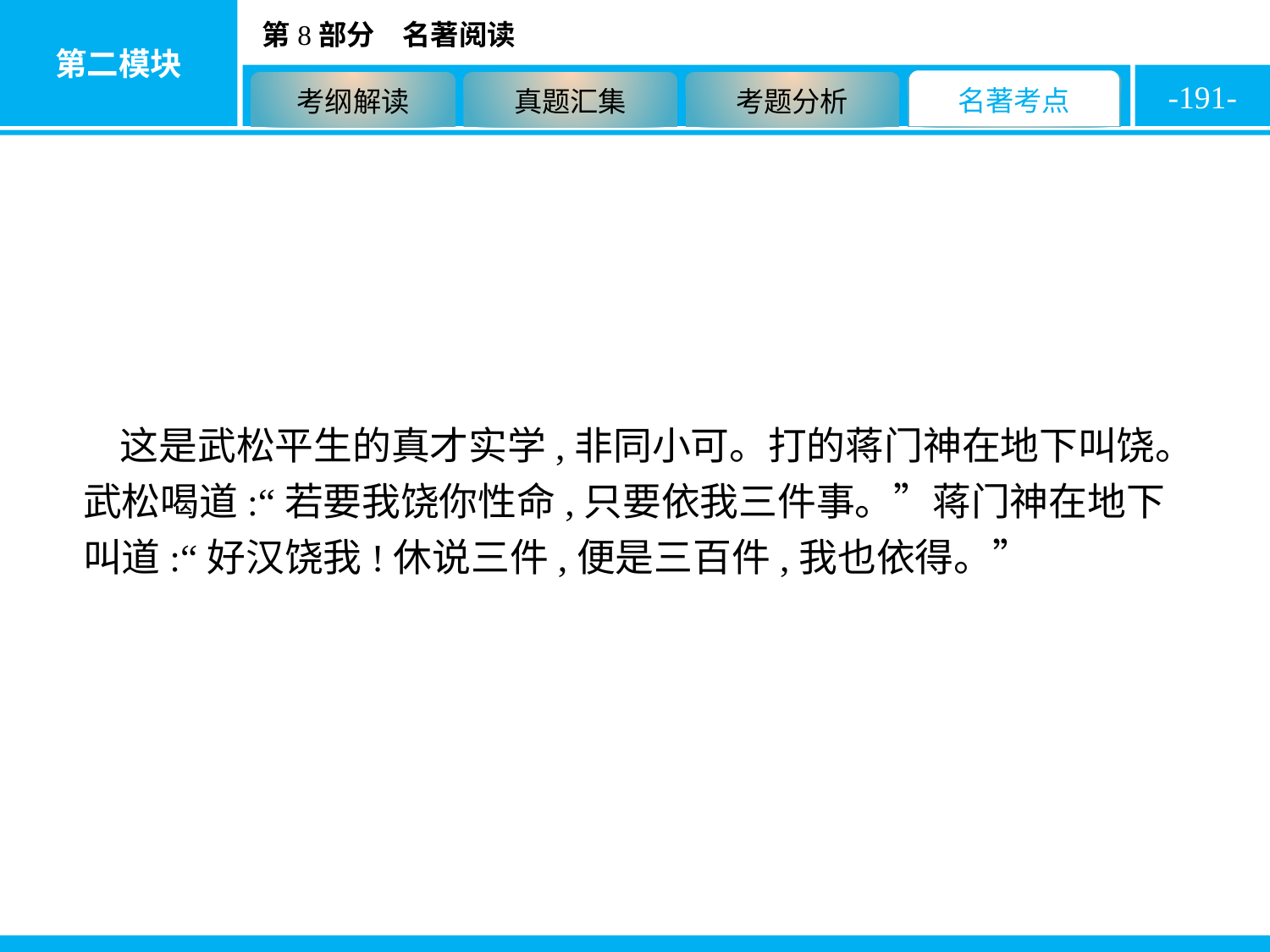

-191-
这是武松平生的真才实学,非同小可。打的蒋门神在地下叫饶。武松喝道:“若要我饶你性命,只要依我三件事。”蒋门神在地下叫道:“好汉饶我!休说三件,便是三百件,我也依得。”